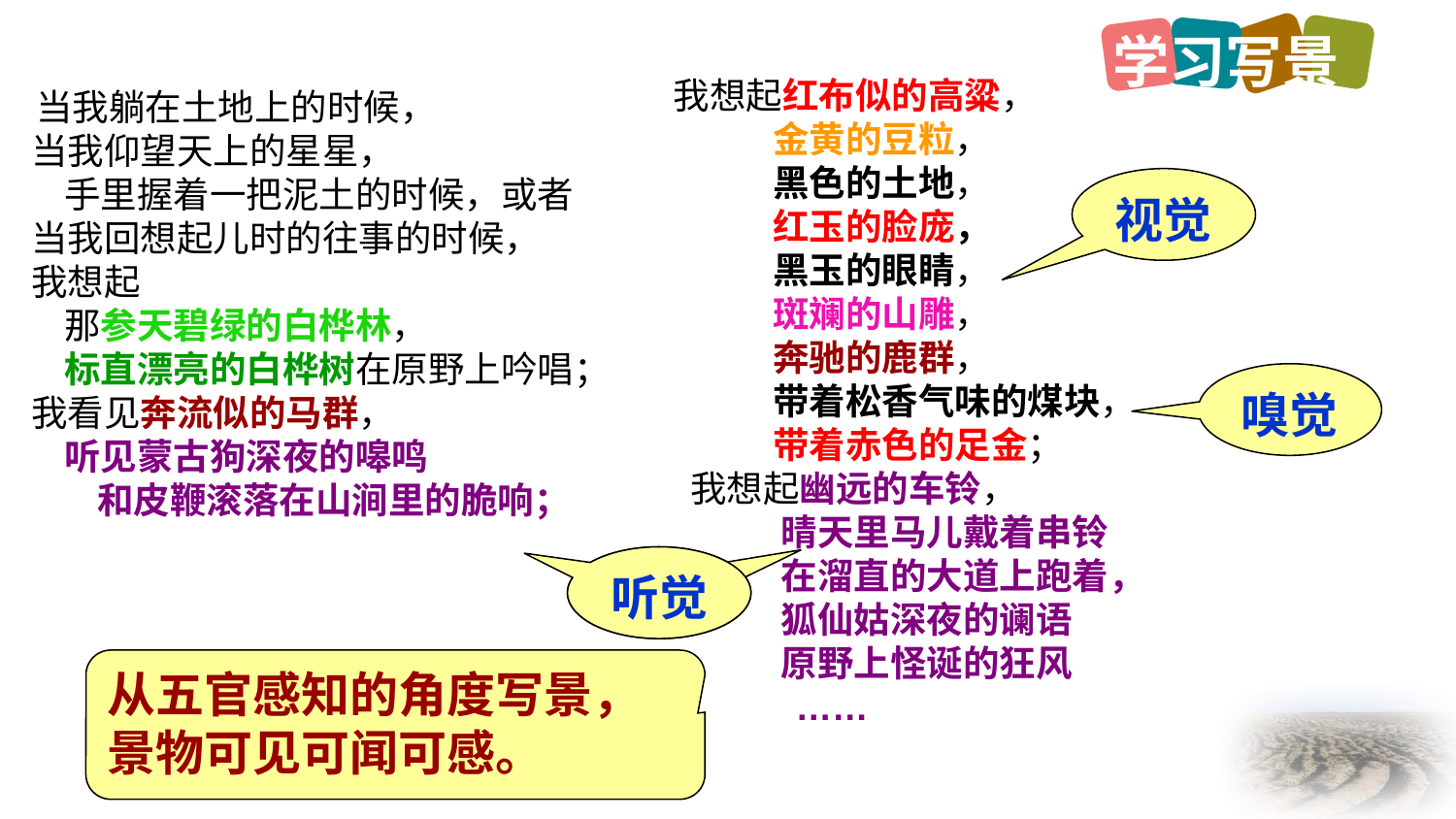

学习写景

我想起红布似的高粱，
           金黄的豆粒，
           黑色的土地，
           红玉的脸庞，
           黑玉的眼睛，
           斑斓的山雕，
           奔驰的鹿群，
           带着松香气味的煤块，
           带着赤色的足金；
 我想起幽远的车铃，
            晴天里马儿戴着串铃
            在溜直的大道上跑着，
            狐仙姑深夜的谰语
            原野上怪诞的狂风
            ……

   当我躺在土地上的时候，
 当我仰望天上的星星，
     手里握着一把泥土的时候，或者
 当我回想起儿时的往事的时候，
 我想起
     那参天碧绿的白桦林，
     标直漂亮的白桦树在原野上吟唱；
 我看见奔流似的马群，
     听见蒙古狗深夜的嗥鸣
         和皮鞭滚落在山涧里的脆响；

视觉
嗅觉
听觉
听觉
从五官感知的角度写景，景物可见可闻可感。